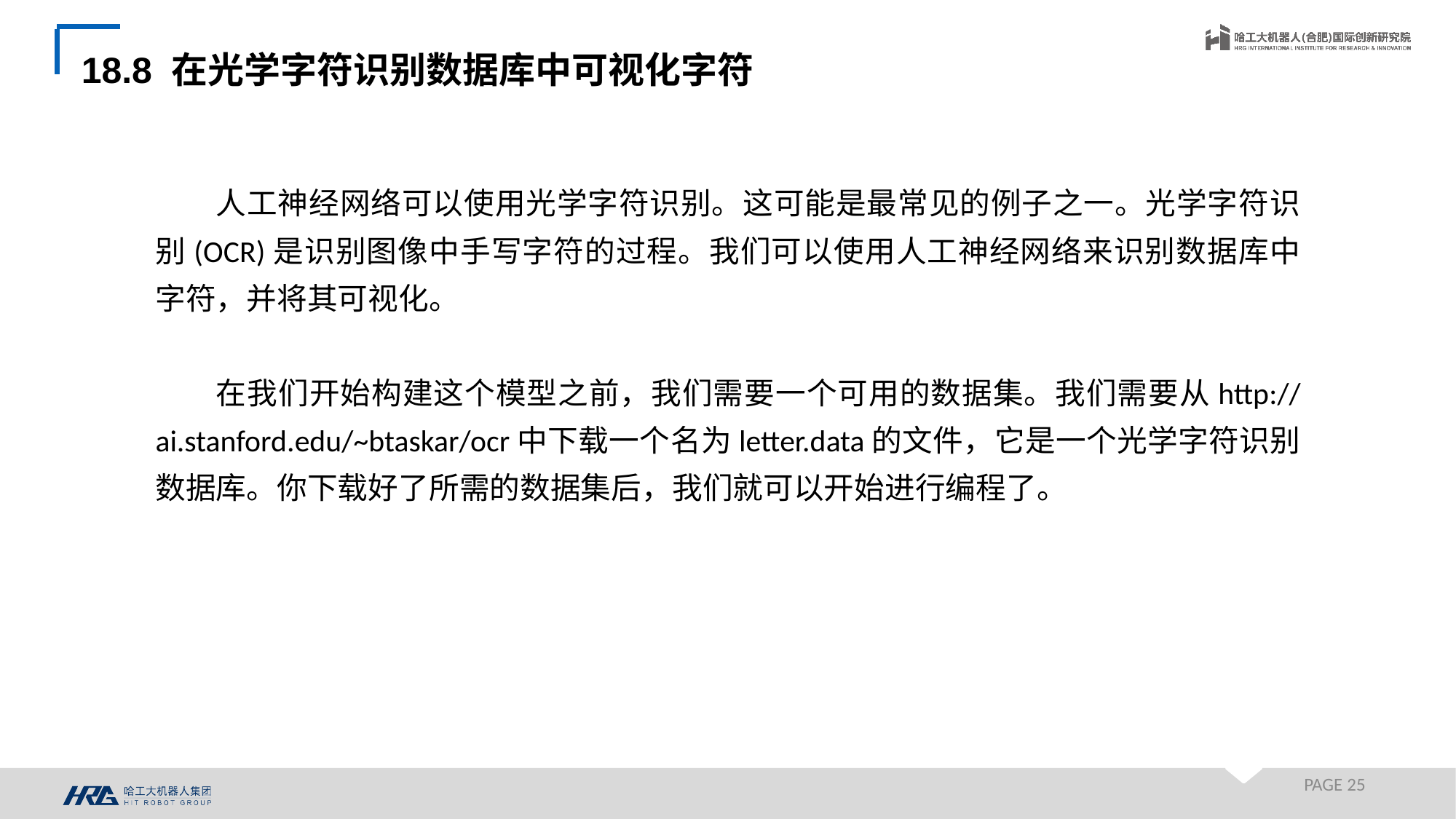

18.8 在光学字符识别数据库中可视化字符
人工神经网络可以使用光学字符识别。这可能是最常见的例子之一。光学字符识别(OCR)是识别图像中手写字符的过程。我们可以使用人工神经网络来识别数据库中字符，并将其可视化。

在我们开始构建这个模型之前，我们需要一个可用的数据集。我们需要从http://ai.stanford.edu/~btaskar/ocr中下载一个名为letter.data的文件，它是一个光学字符识别数据库。你下载好了所需的数据集后，我们就可以开始进行编程了。